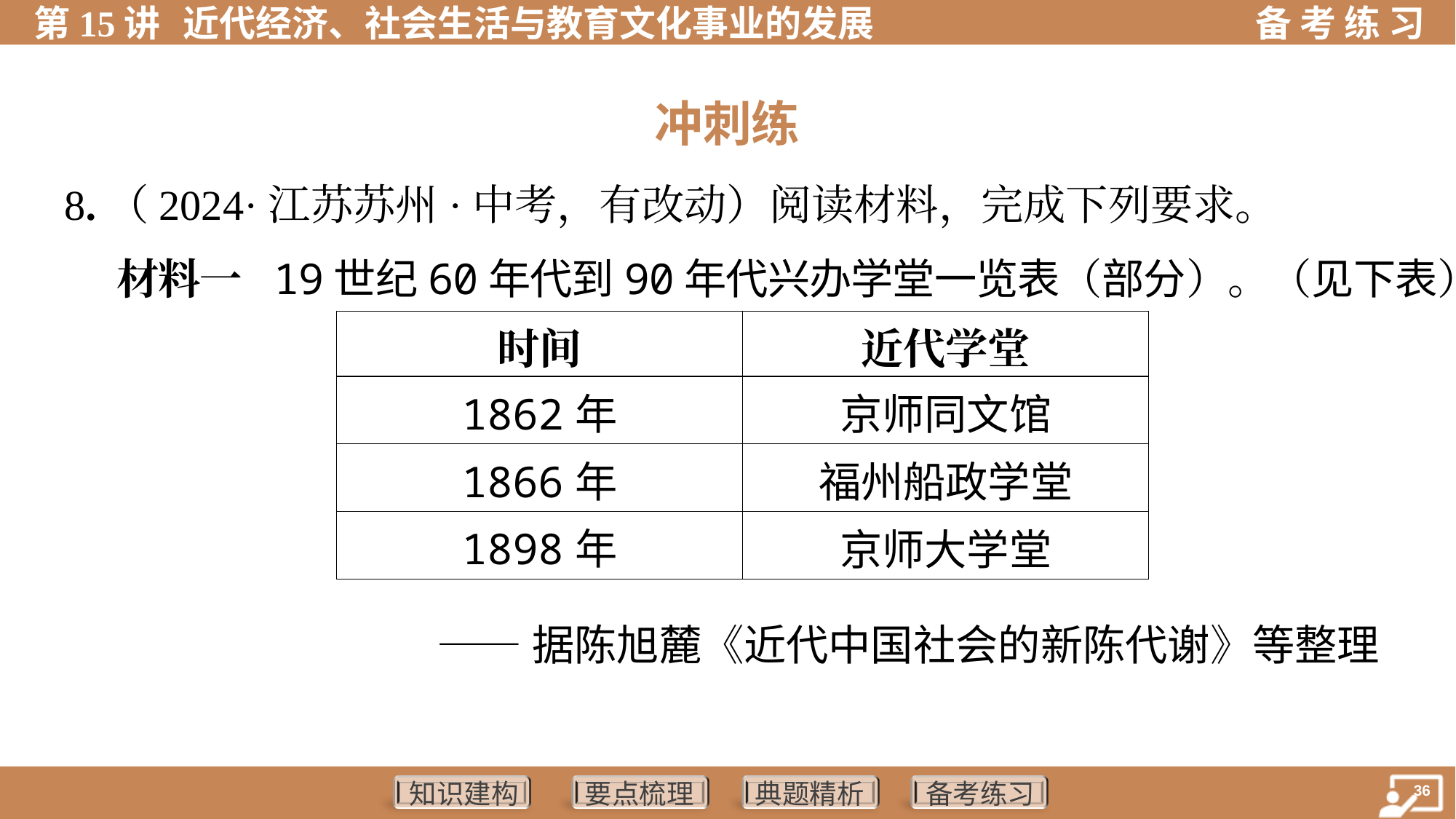

冲刺练
8.（2024·江苏苏州·中考，有改动）阅读材料，完成下列要求。
    材料一  19世纪60年代到90年代兴办学堂一览表（部分）。（见下表）
| 时间 | 近代学堂 |
| --- | --- |
| 1862年 | 京师同文馆 |
| 1866年 | 福州船政学堂 |
| 1898年 | 京师大学堂 |
    ——据陈旭麓《近代中国社会的新陈代谢》等整理